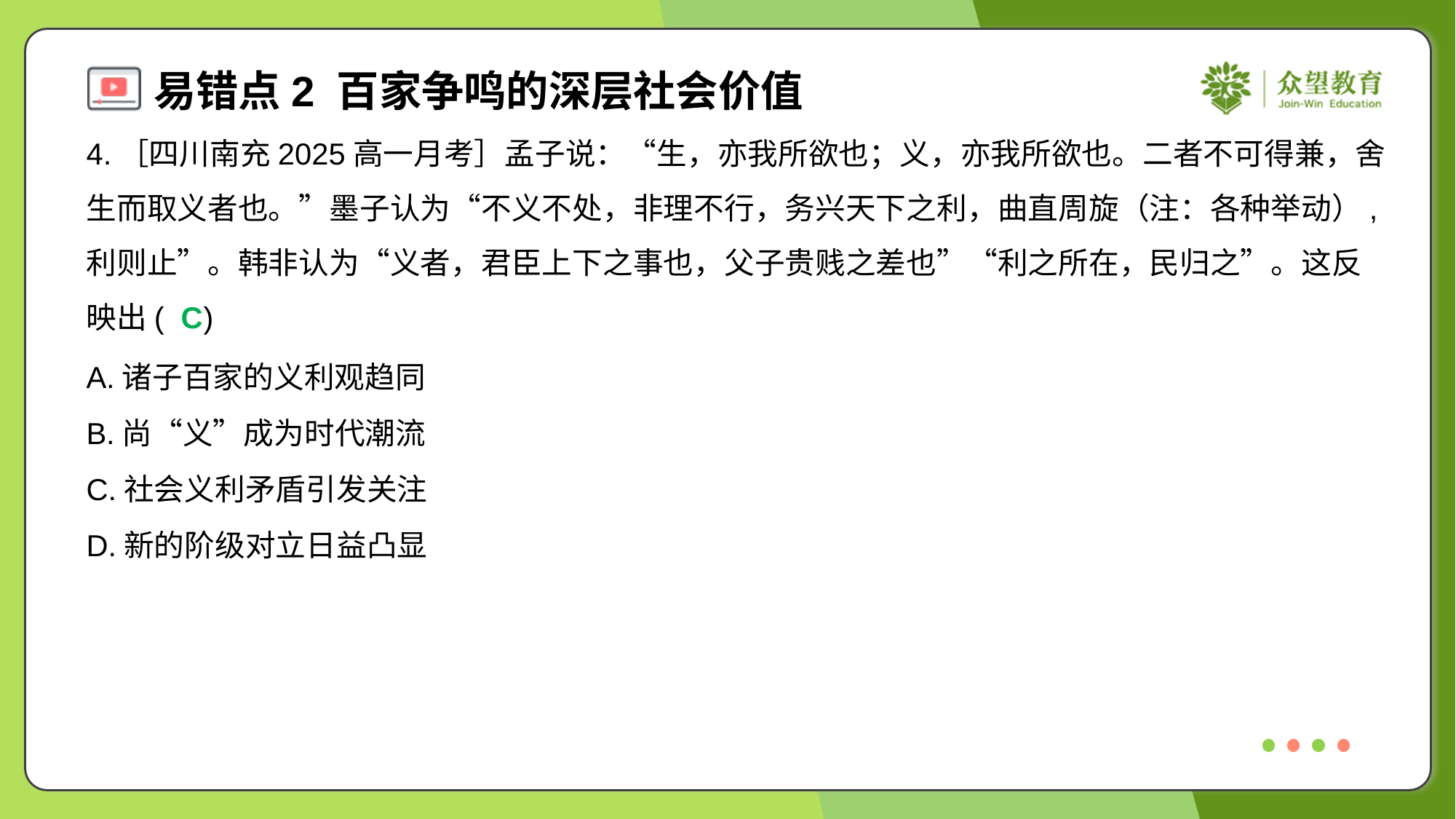

4.［四川南充2025高一月考］孟子说：“生，亦我所欲也；义，亦我所欲也。二者不可得兼，舍
生而取义者也。”墨子认为“不义不处，非理不行，务兴天下之利，曲直周旋（注：各种举动）,
利则止”。韩非认为“义者，君臣上下之事也，父子贵贱之差也”“利之所在，民归之”。这反
映出(     )
C
A.诸子百家的义利观趋同
B.尚“义”成为时代潮流
C.社会义利矛盾引发关注
D.新的阶级对立日益凸显